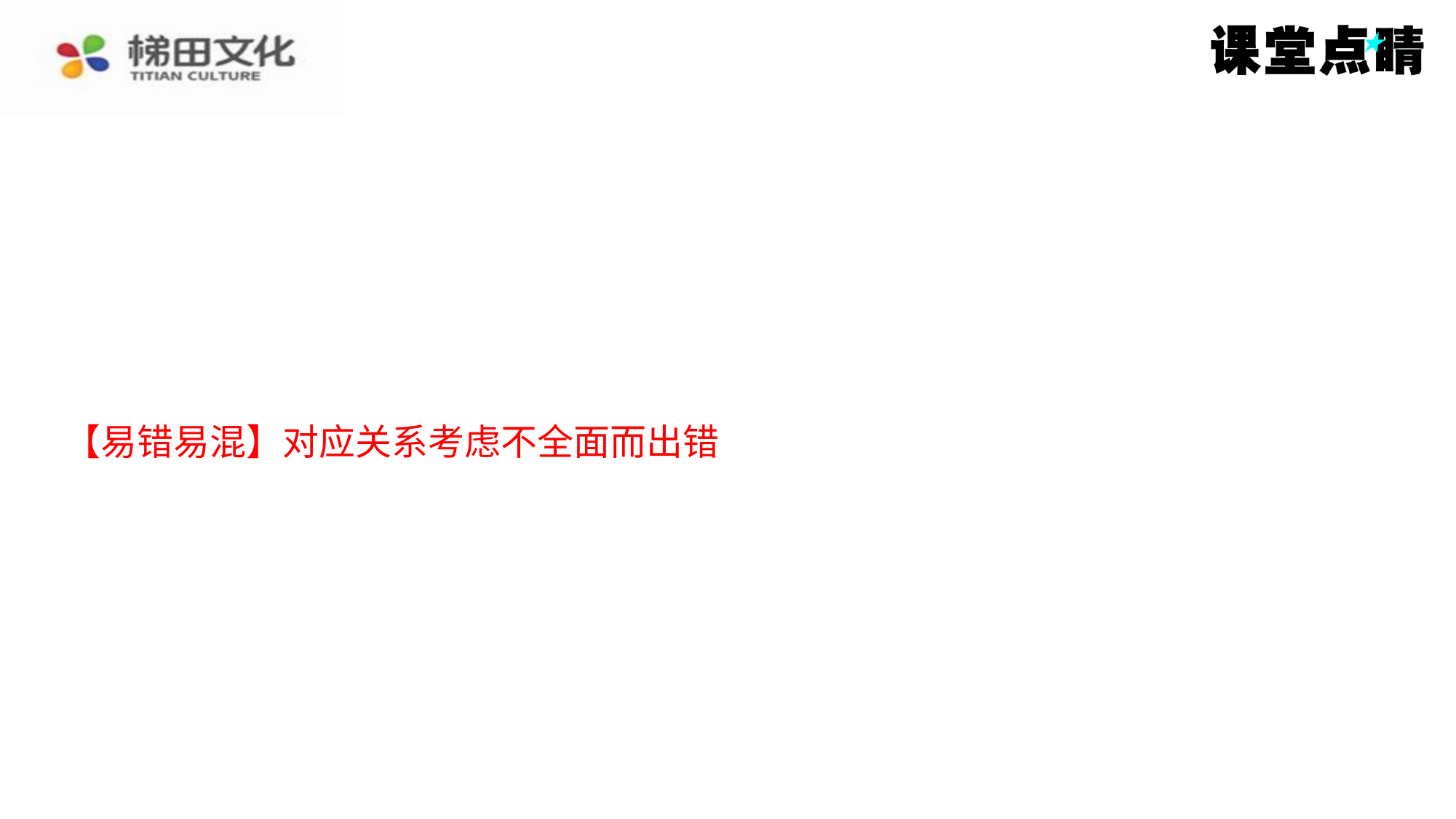

【易错易混】对应关系考虑不全面而出错
【易错易混】对应关系考虑不全面而出错